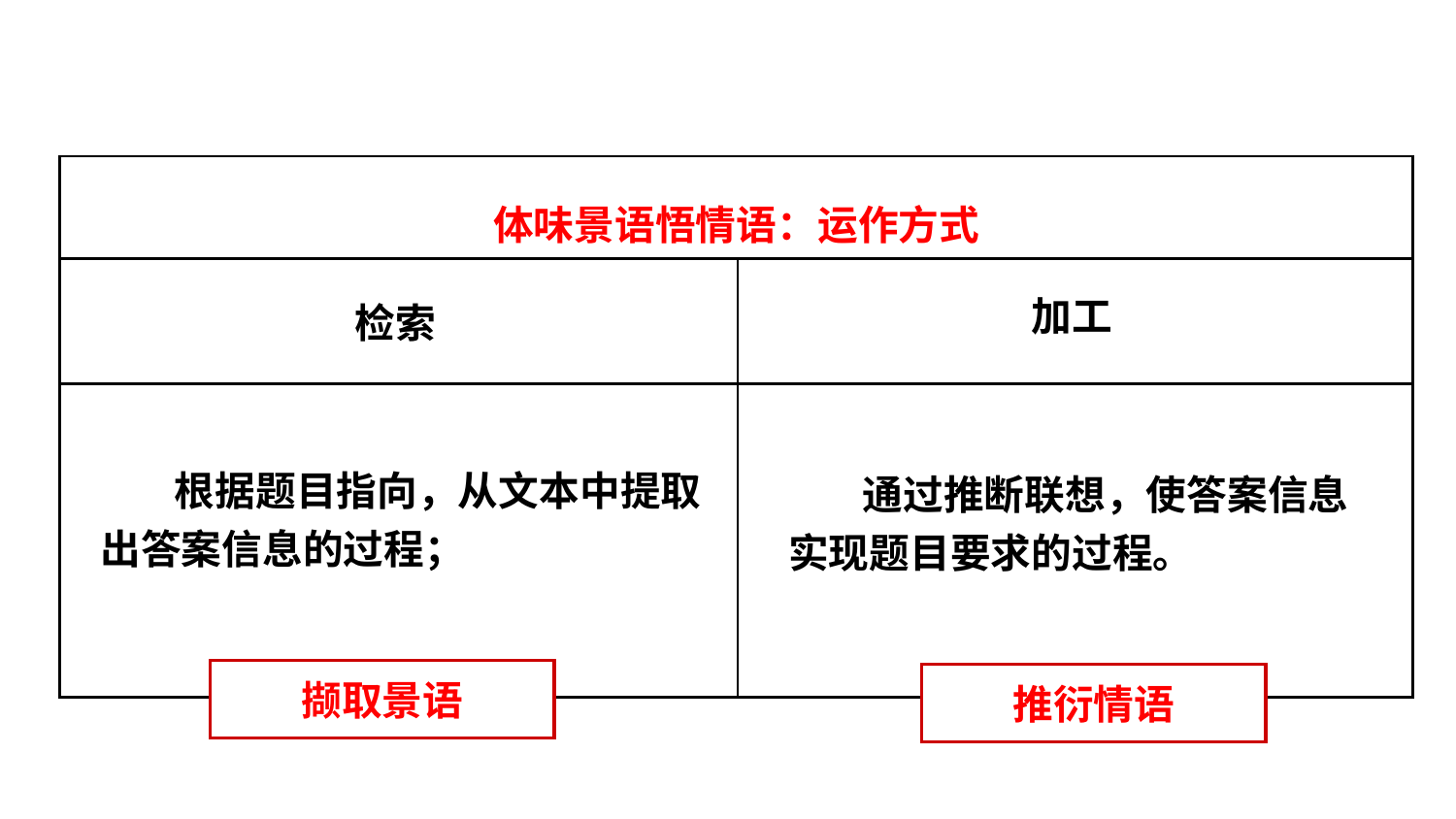

| 体味景语悟情语：运作方式 |  |
| --- | --- |
|  |  |
|  |  |
加工
检索
       根据题目指向，从文本中提取出答案信息的过程；
       通过推断联想，使答案信息实现题目要求的过程。
撷取景语
推衍情语